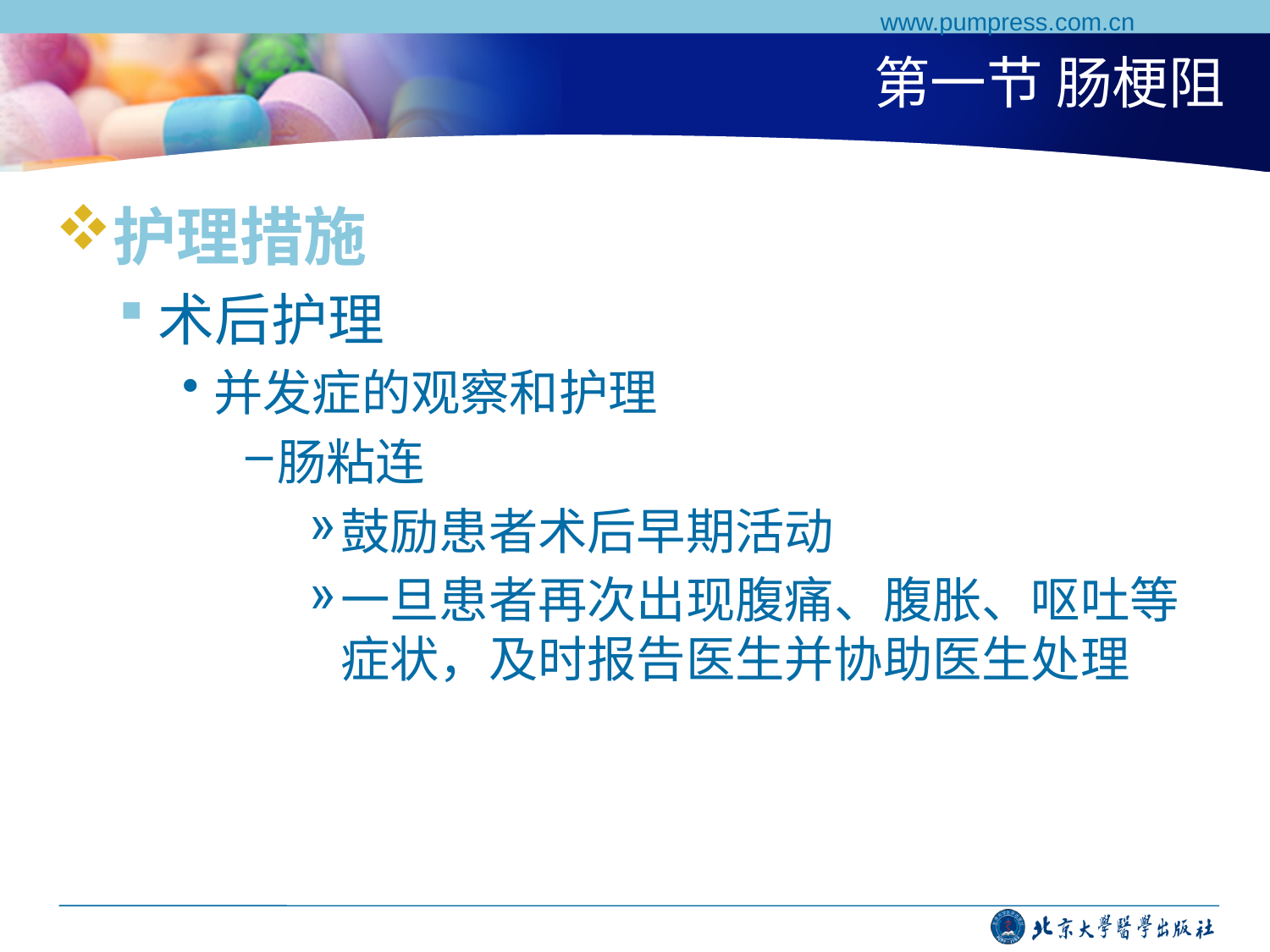

www.pumpress.com.cn
# 第一节 肠梗阻
护理措施
术后护理
并发症的观察和护理
肠粘连
鼓励患者术后早期活动
一旦患者再次出现腹痛、腹胀、呕吐等症状，及时报告医生并协助医生处理